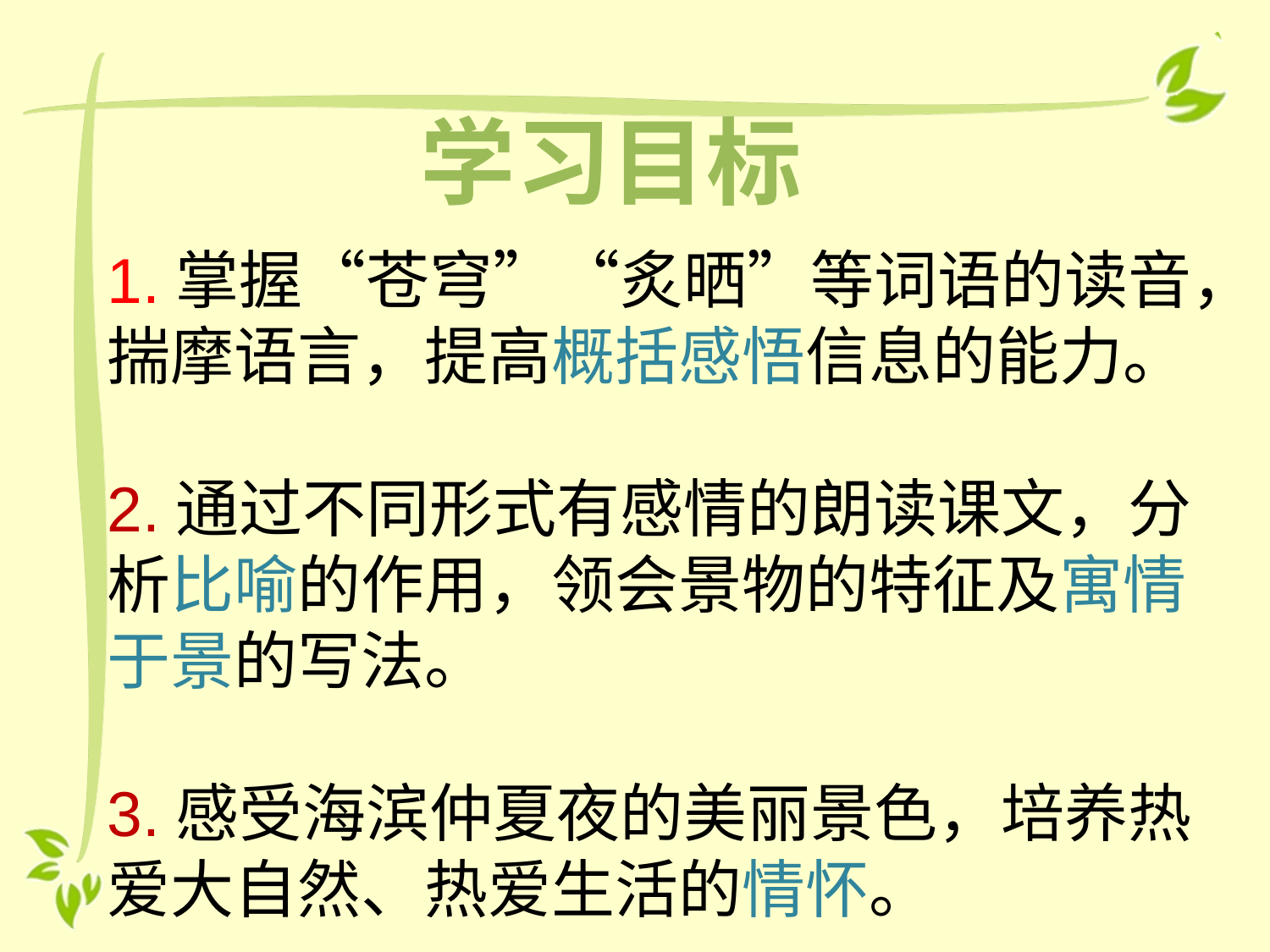

学习目标
1.掌握“苍穹”“炙晒”等词语的读音，揣摩语言，提高概括感悟信息的能力。

2.通过不同形式有感情的朗读课文，分析比喻的作用，领会景物的特征及寓情于景的写法。

3.感受海滨仲夏夜的美丽景色，培养热爱大自然、热爱生活的情怀。